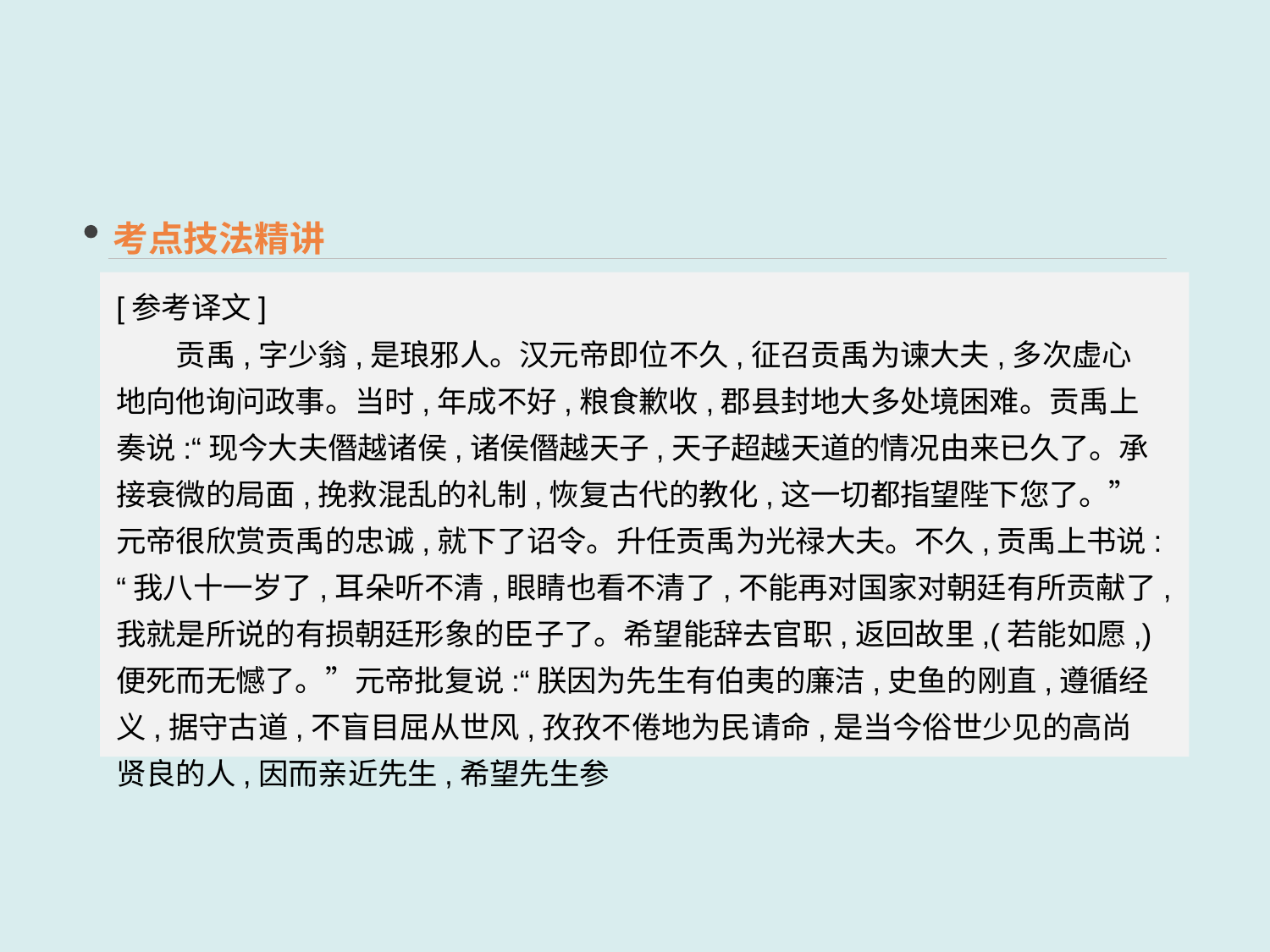

考点技法精讲

[参考译文]
　　贡禹,字少翁,是琅邪人。汉元帝即位不久,征召贡禹为谏大夫,多次虚心地向他询问政事。当时,年成不好,粮食歉收,郡县封地大多处境困难。贡禹上奏说:“现今大夫僭越诸侯,诸侯僭越天子,天子超越天道的情况由来已久了。承接衰微的局面,挽救混乱的礼制,恢复古代的教化,这一切都指望陛下您了。”元帝很欣赏贡禹的忠诚,就下了诏令。升任贡禹为光禄大夫。不久,贡禹上书说:“我八十一岁了,耳朵听不清,眼睛也看不清了,不能再对国家对朝廷有所贡献了,我就是所说的有损朝廷形象的臣子了。希望能辞去官职,返回故里,(若能如愿,)便死而无憾了。”元帝批复说:“朕因为先生有伯夷的廉洁,史鱼的刚直,遵循经义,据守古道,不盲目屈从世风,孜孜不倦地为民请命,是当今俗世少见的高尚贤良的人,因而亲近先生,希望先生参